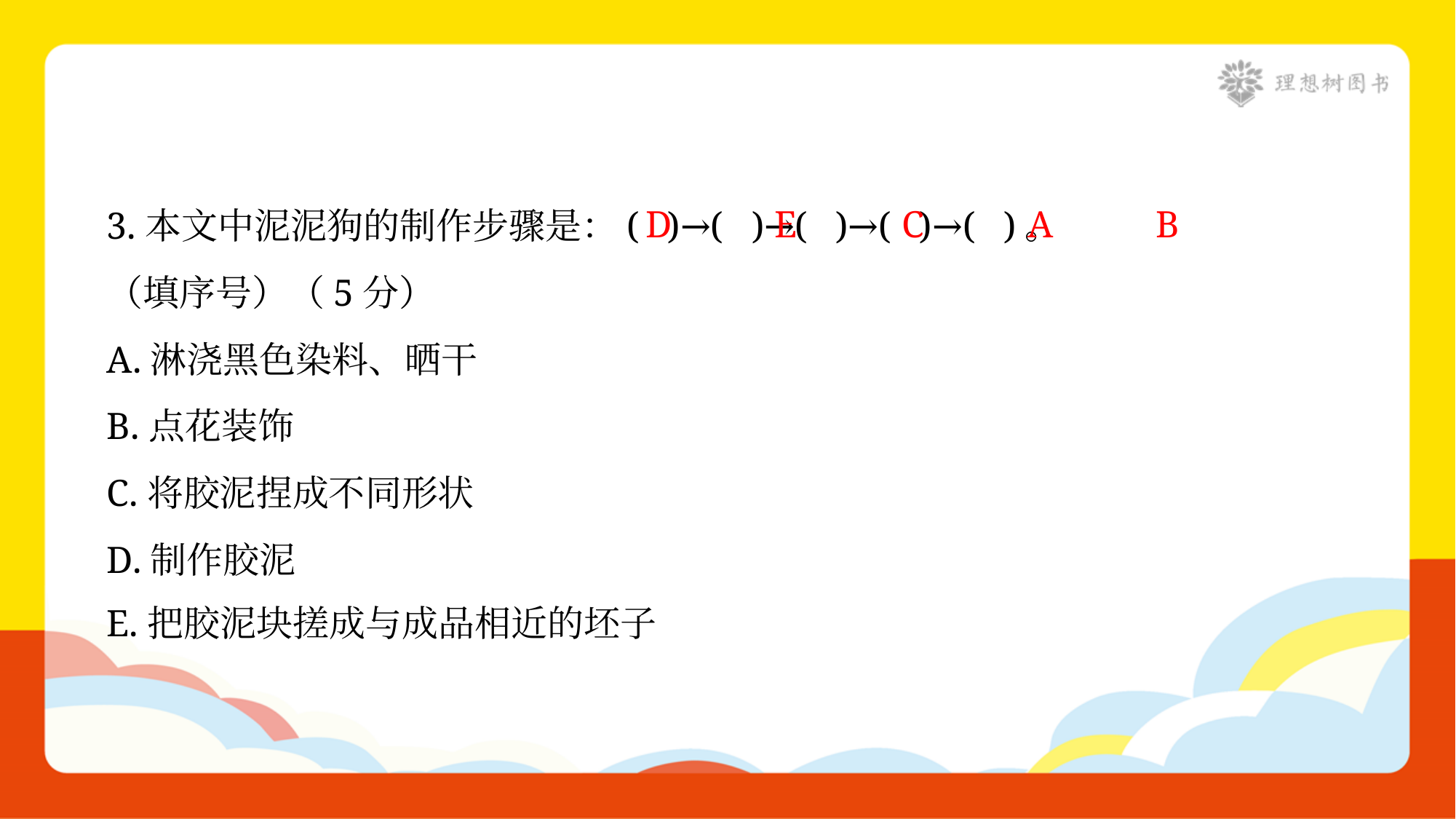

3.本文中泥泥狗的制作步骤是：(   )→(   )→(   )→(   )→(   )。
（填序号）（5分）
A.淋浇黑色染料、晒干
B.点花装饰
C.将胶泥捏成不同形状
D.制作胶泥
E.把胶泥块搓成与成品相近的坯子
D
E
C
A
B